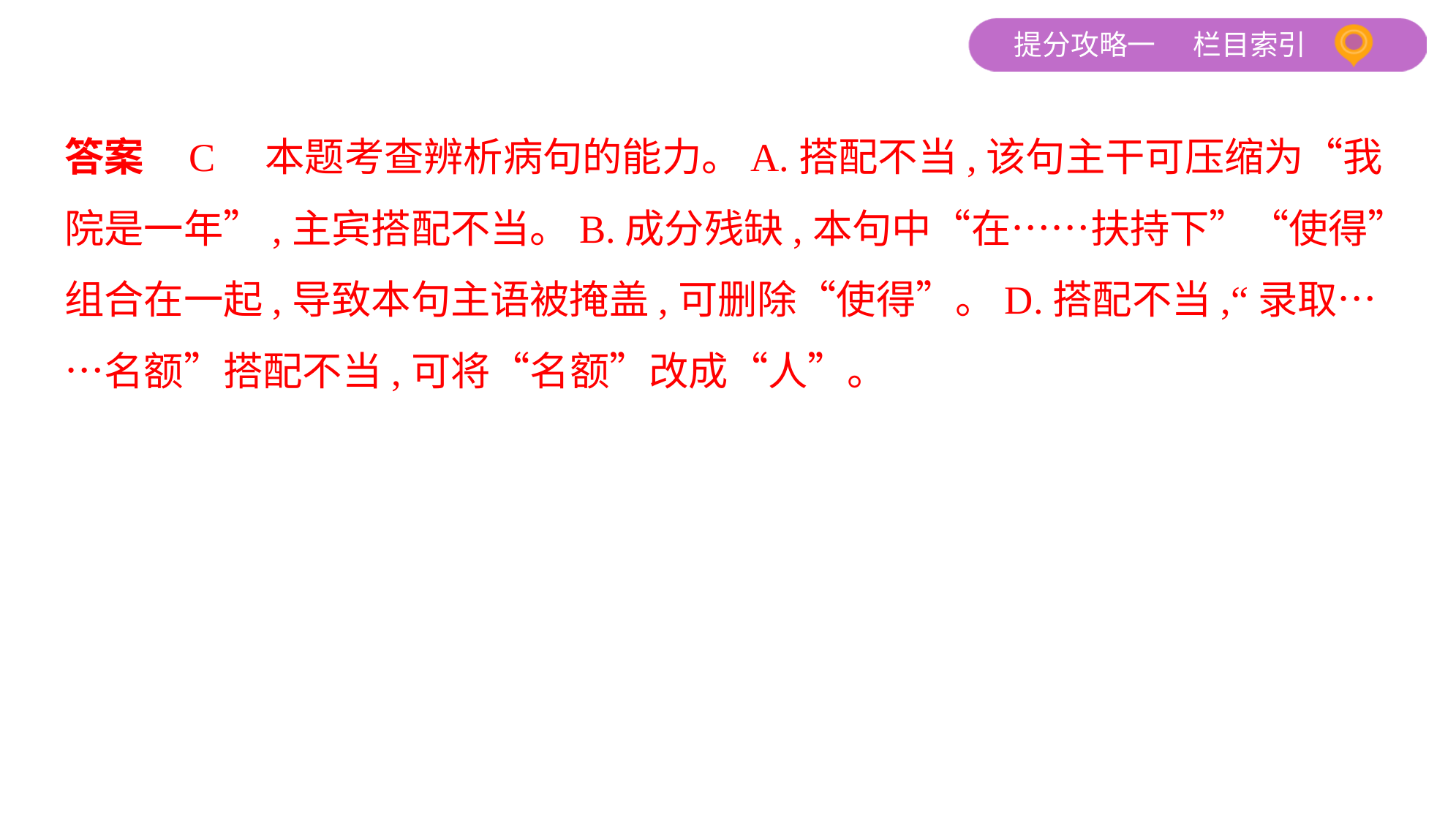

答案    C　本题考查辨析病句的能力。A.搭配不当,该句主干可压缩为“我
院是一年”,主宾搭配不当。B.成分残缺,本句中“在……扶持下”“使得”
组合在一起,导致本句主语被掩盖,可删除“使得”。D.搭配不当,“录取…
…名额”搭配不当,可将“名额”改成“人”。